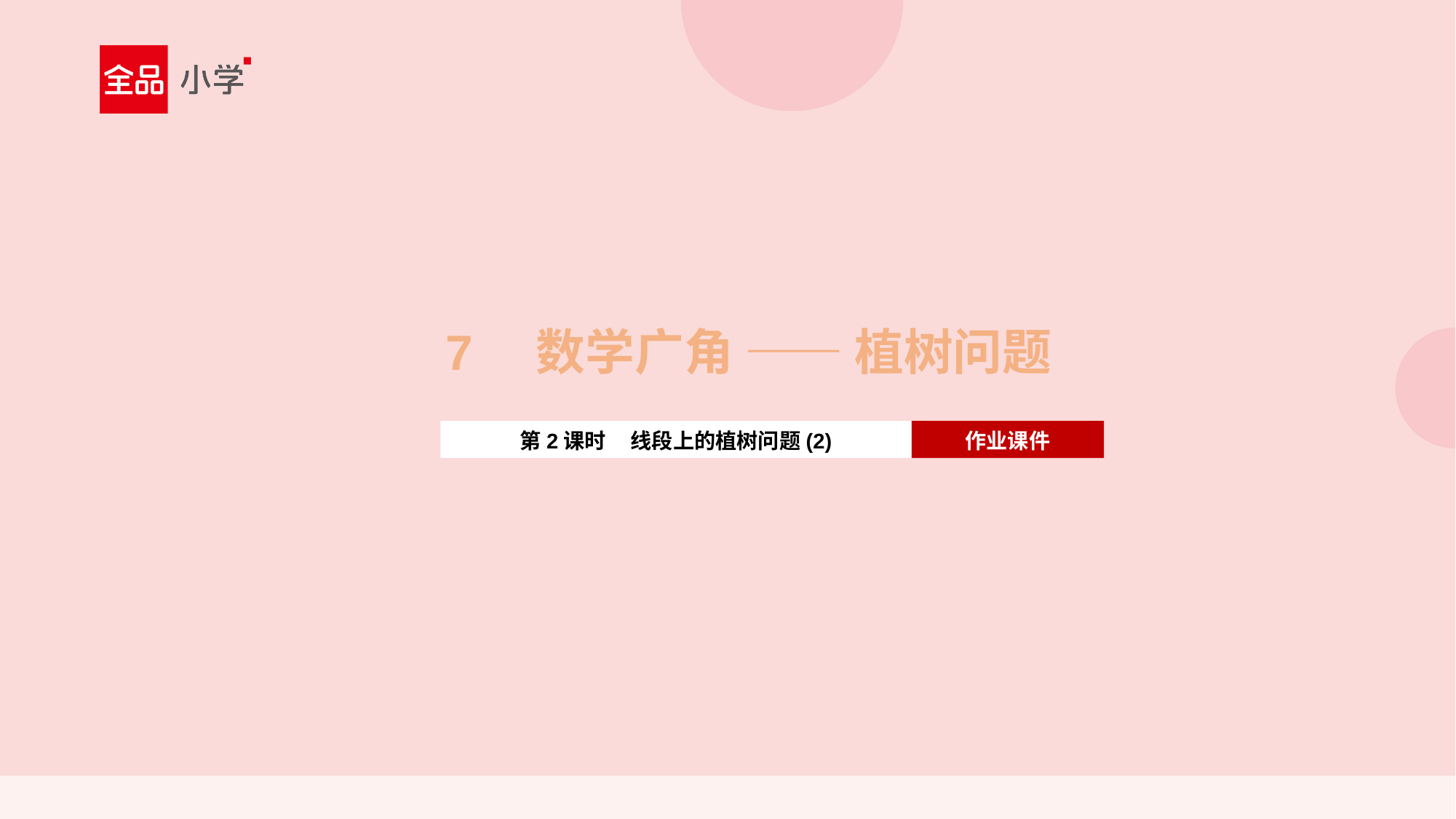

7    数学广角 —— 植树问题
第2课时     线段上的植树问题(2)

作业课件